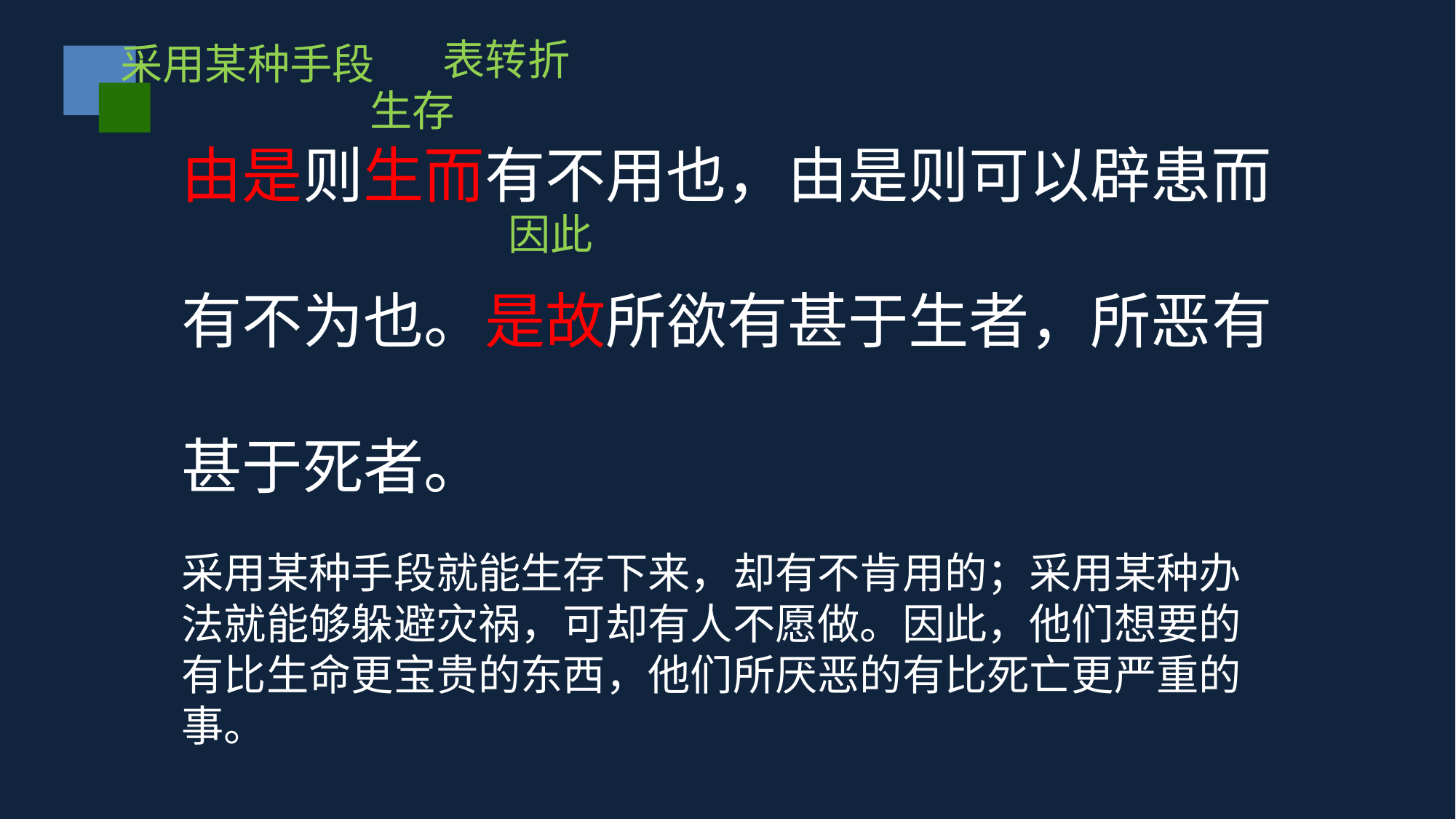

表转折
采用某种手段

由是则生而有不用也，由是则可以辟患而有不为也。是故所欲有甚于生者，所恶有甚于死者。
生存
因此
采用某种手段就能生存下来，却有不肯用的；采用某种办法就能够躲避灾祸，可却有人不愿做。因此，他们想要的有比生命更宝贵的东西，他们所厌恶的有比死亡更严重的事。